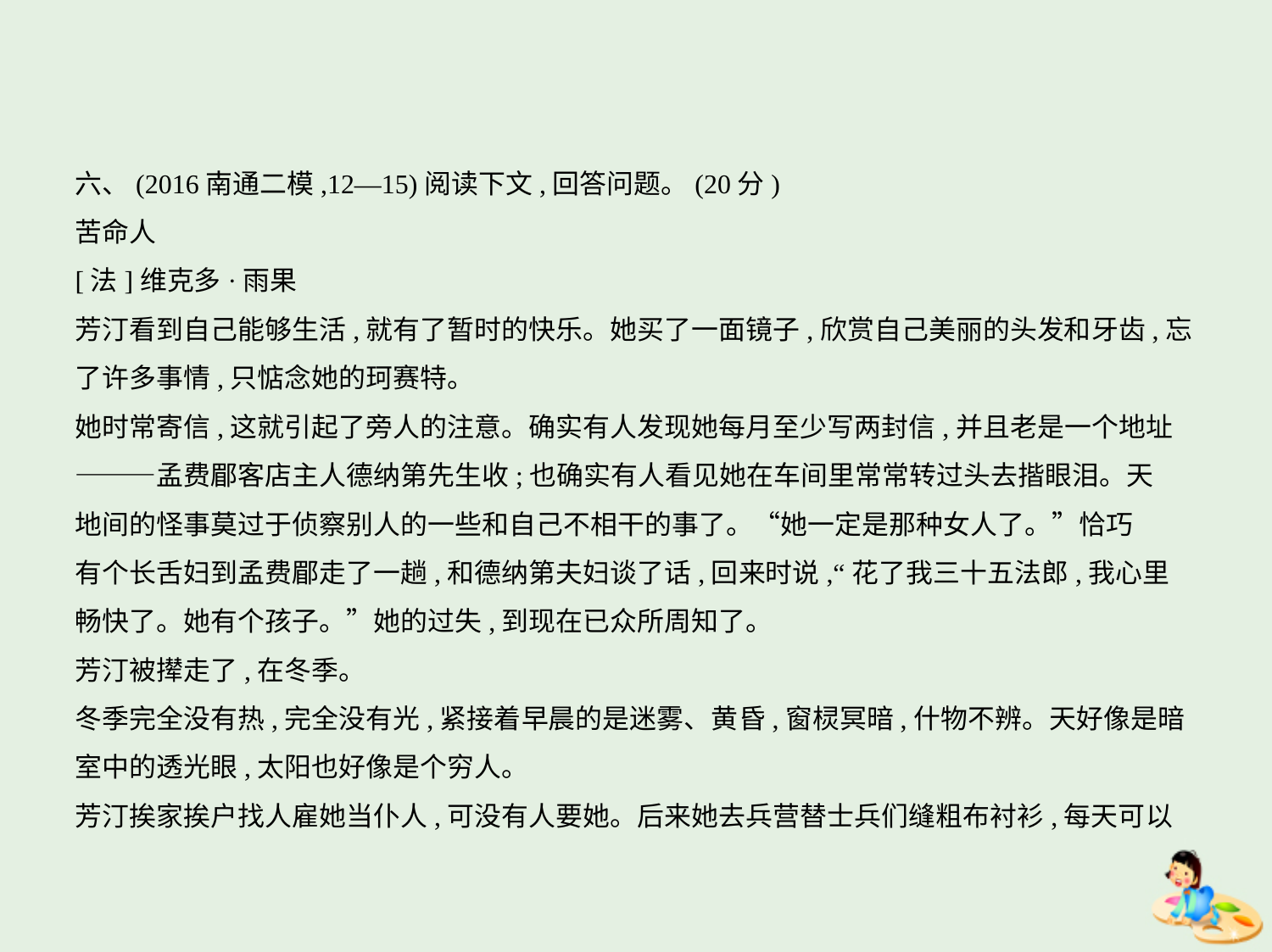

六、(2016南通二模,12—15)阅读下文,回答问题。(20分)
苦命人
[法]维克多·雨果
芳汀看到自己能够生活,就有了暂时的快乐。她买了一面镜子,欣赏自己美丽的头发和牙齿,忘
了许多事情,只惦念她的珂赛特。
她时常寄信,这就引起了旁人的注意。确实有人发现她每月至少写两封信,并且老是一个地址
———孟费郿客店主人德纳第先生收;也确实有人看见她在车间里常常转过头去揩眼泪。天
地间的怪事莫过于侦察别人的一些和自己不相干的事了。“她一定是那种女人了。”恰巧
有个长舌妇到孟费郿走了一趟,和德纳第夫妇谈了话,回来时说,“花了我三十五法郎,我心里
畅快了。她有个孩子。”她的过失,到现在已众所周知了。
芳汀被撵走了,在冬季。
冬季完全没有热,完全没有光,紧接着早晨的是迷雾、黄昏,窗棂冥暗,什物不辨。天好像是暗
室中的透光眼,太阳也好像是个穷人。
芳汀挨家挨户找人雇她当仆人,可没有人要她。后来她去兵营替士兵们缝粗布衬衫,每天可以